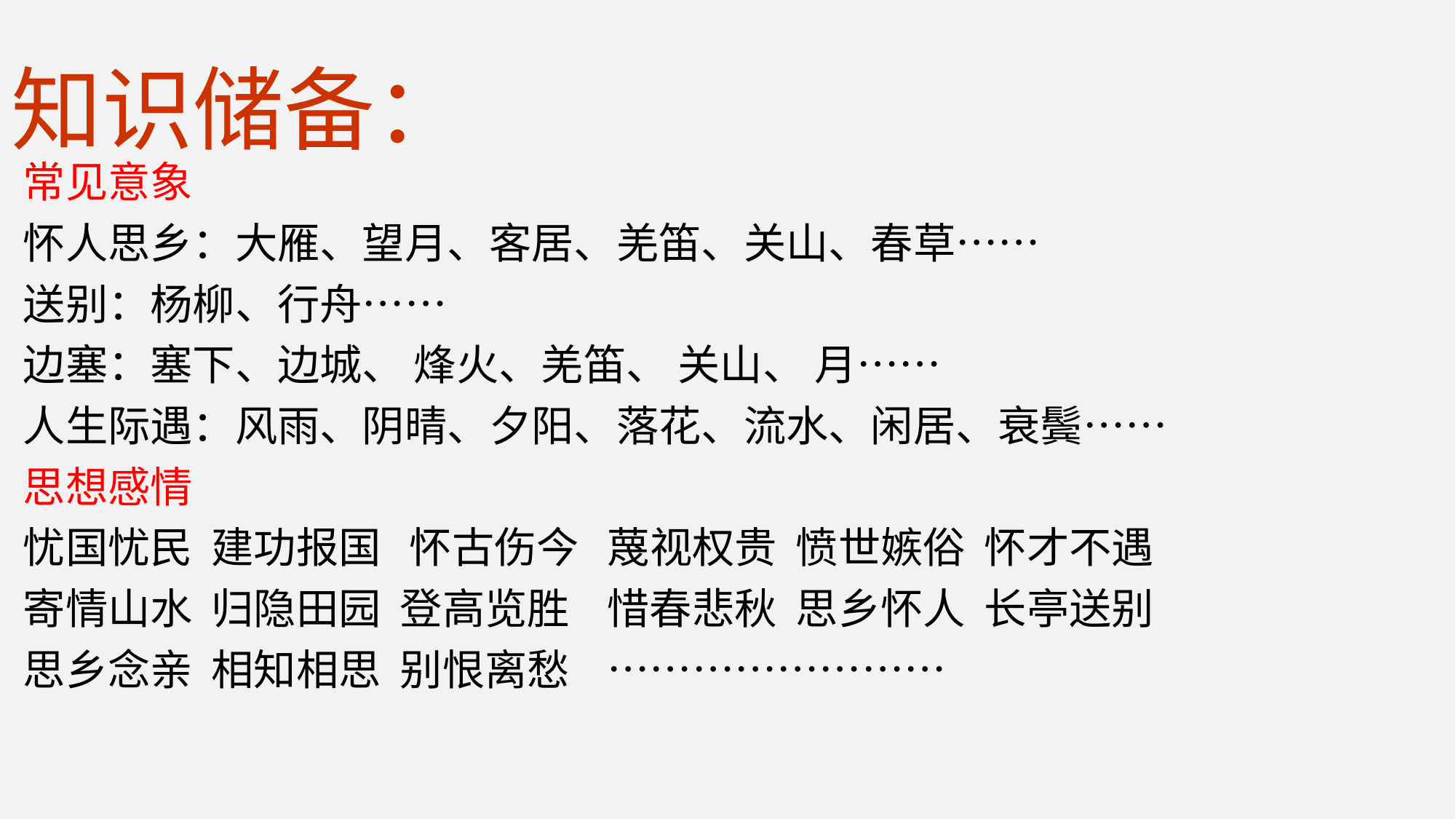

# 知识储备：
常见意象
怀人思乡：大雁、望月、客居、羌笛、关山、春草……
送别：杨柳、行舟……
边塞：塞下、边城、 烽火、羌笛、 关山、 月……
人生际遇：风雨、阴晴、夕阳、落花、流水、闲居、衰鬓……
思想感情
忧国忧民  建功报国   怀古伤今   蔑视权贵  愤世嫉俗  怀才不遇
寄情山水  归隐田园  登高览胜    惜春悲秋  思乡怀人  长亭送别
思乡念亲  相知相思  别恨离愁    ……………………